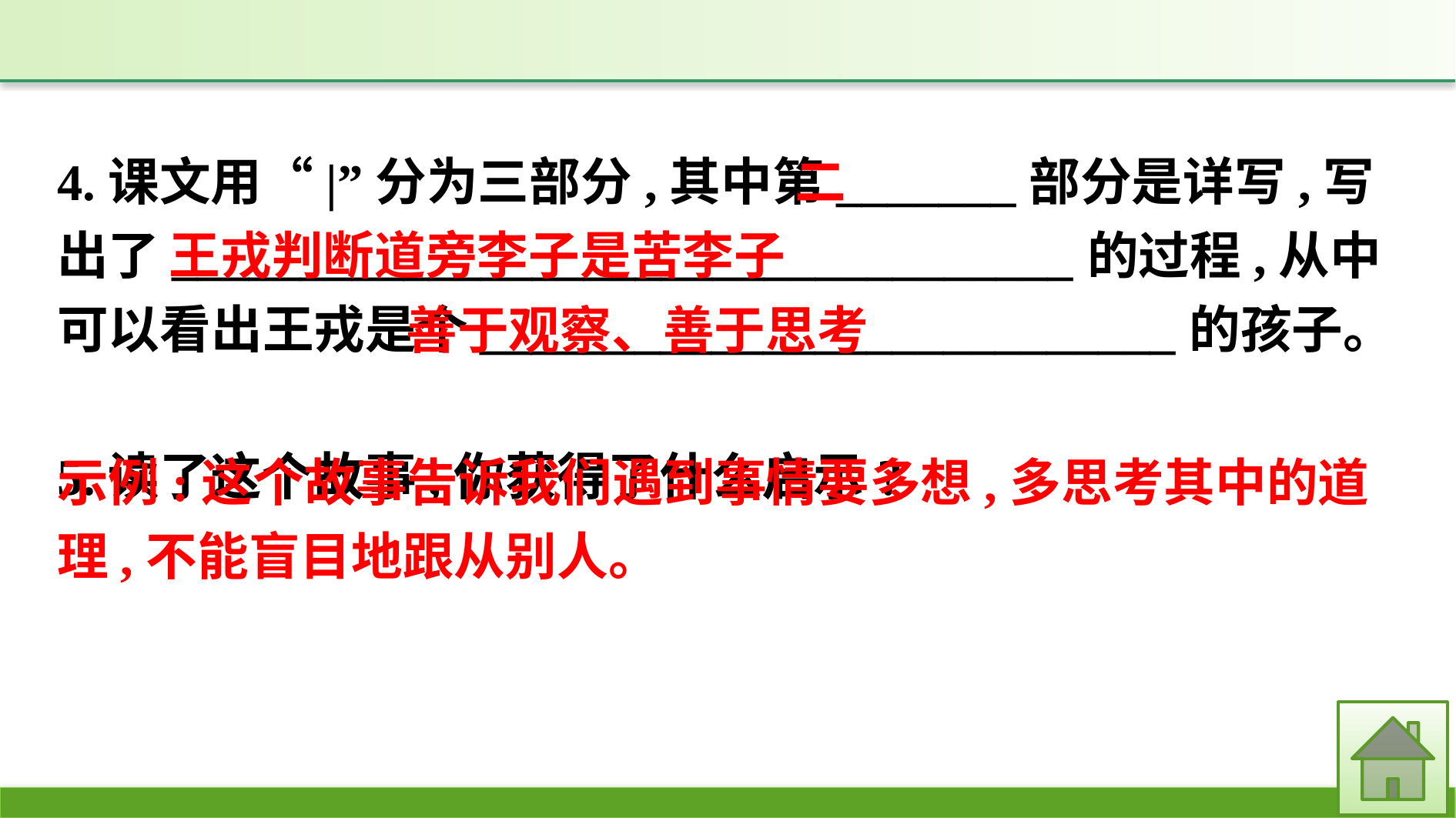

4.课文用“|”分为三部分,其中第_______部分是详写,写出了___________________________________的过程,从中可以看出王戎是个___________________________的孩子。
5.读了这个故事,你获得了什么启示?
二
王戎判断道旁李子是苦李子
善于观察、善于思考
示例:这个故事告诉我们遇到事情要多想,多思考其中的道理,不能盲目地跟从别人。